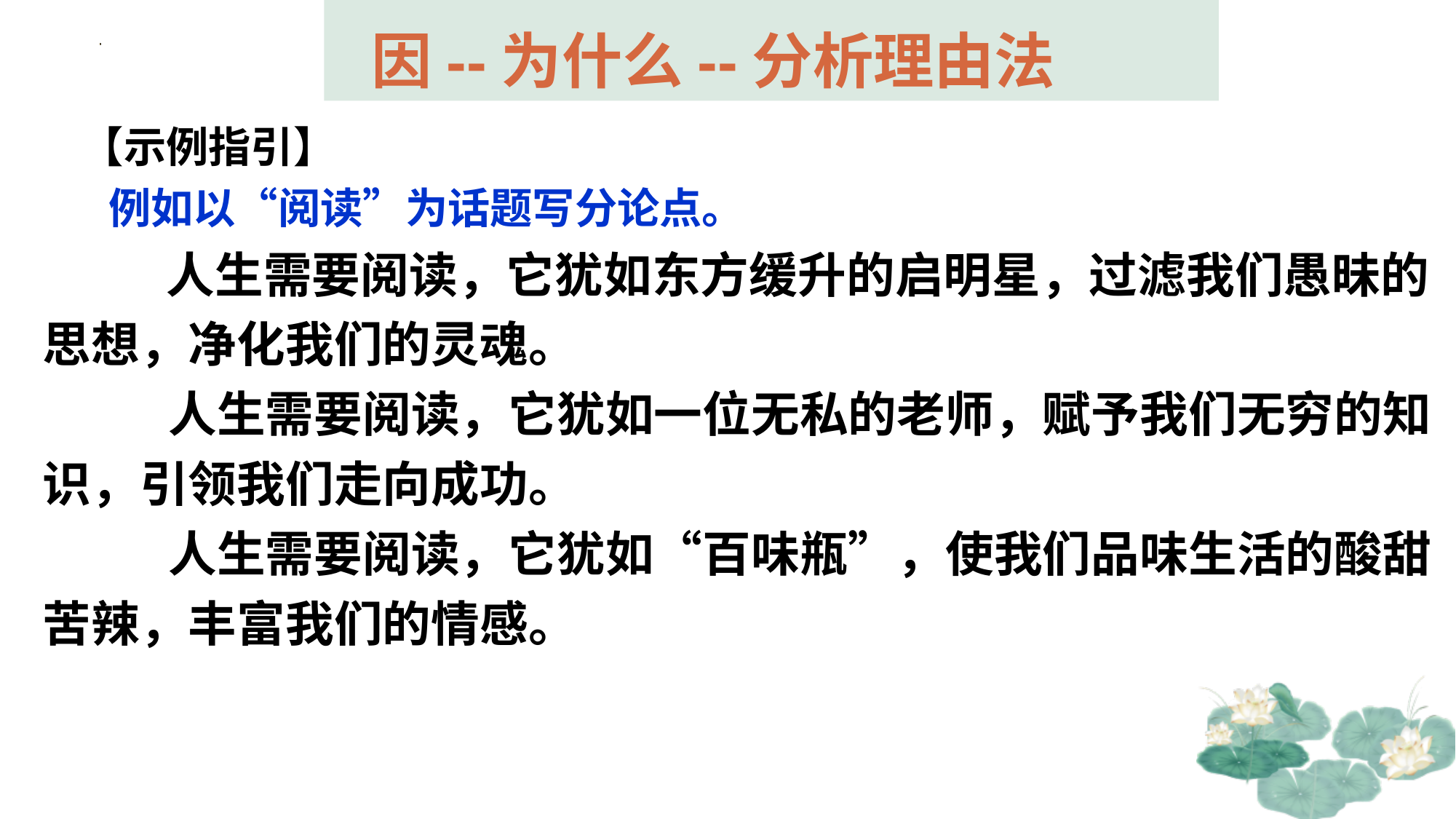

因--为什么--分析理由法

   【示例指引】
  例如以“阅读”为话题写分论点。
        人生需要阅读，它犹如东方缓升的启明星，过滤我们愚昧的思想，净化我们的灵魂。
       人生需要阅读，它犹如一位无私的老师，赋予我们无穷的知识，引领我们走向成功。
       人生需要阅读，它犹如“百味瓶”，使我们品味生活的酸甜苦辣，丰富我们的情感。